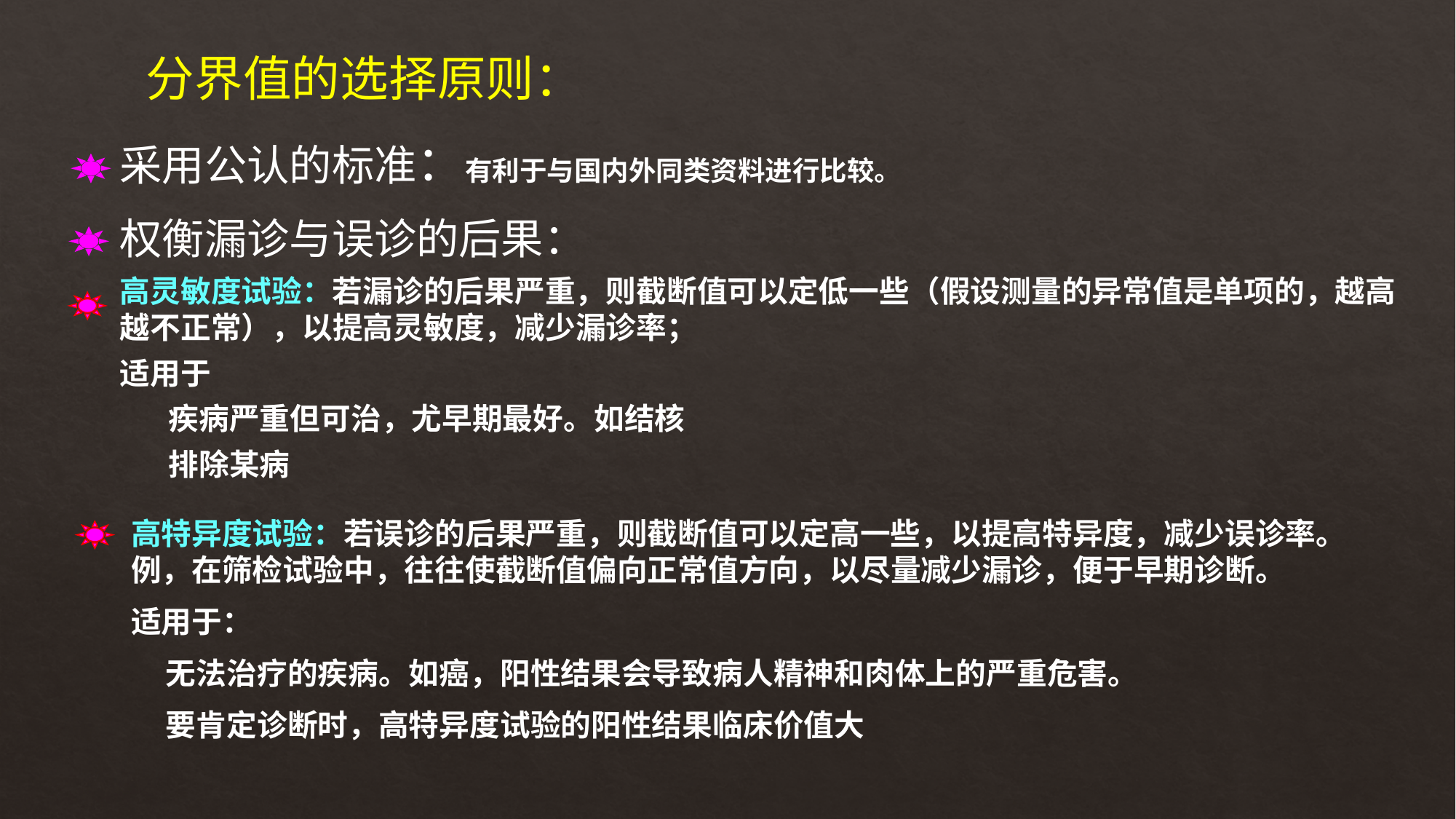

分界值的选择原则：
采用公认的标准：有利于与国内外同类资料进行比较。
权衡漏诊与误诊的后果：
高灵敏度试验：若漏诊的后果严重，则截断值可以定低一些（假设测量的异常值是单项的，越高越不正常），以提高灵敏度，减少漏诊率；
适用于
      疾病严重但可治，尤早期最好。如结核
      排除某病

高特异度试验：若误诊的后果严重，则截断值可以定高一些，以提高特异度，减少误诊率。例，在筛检试验中，往往使截断值偏向正常值方向，以尽量减少漏诊，便于早期诊断。
适用于：
    无法治疗的疾病。如癌，阳性结果会导致病人精神和肉体上的严重危害。
    要肯定诊断时，高特异度试验的阳性结果临床价值大